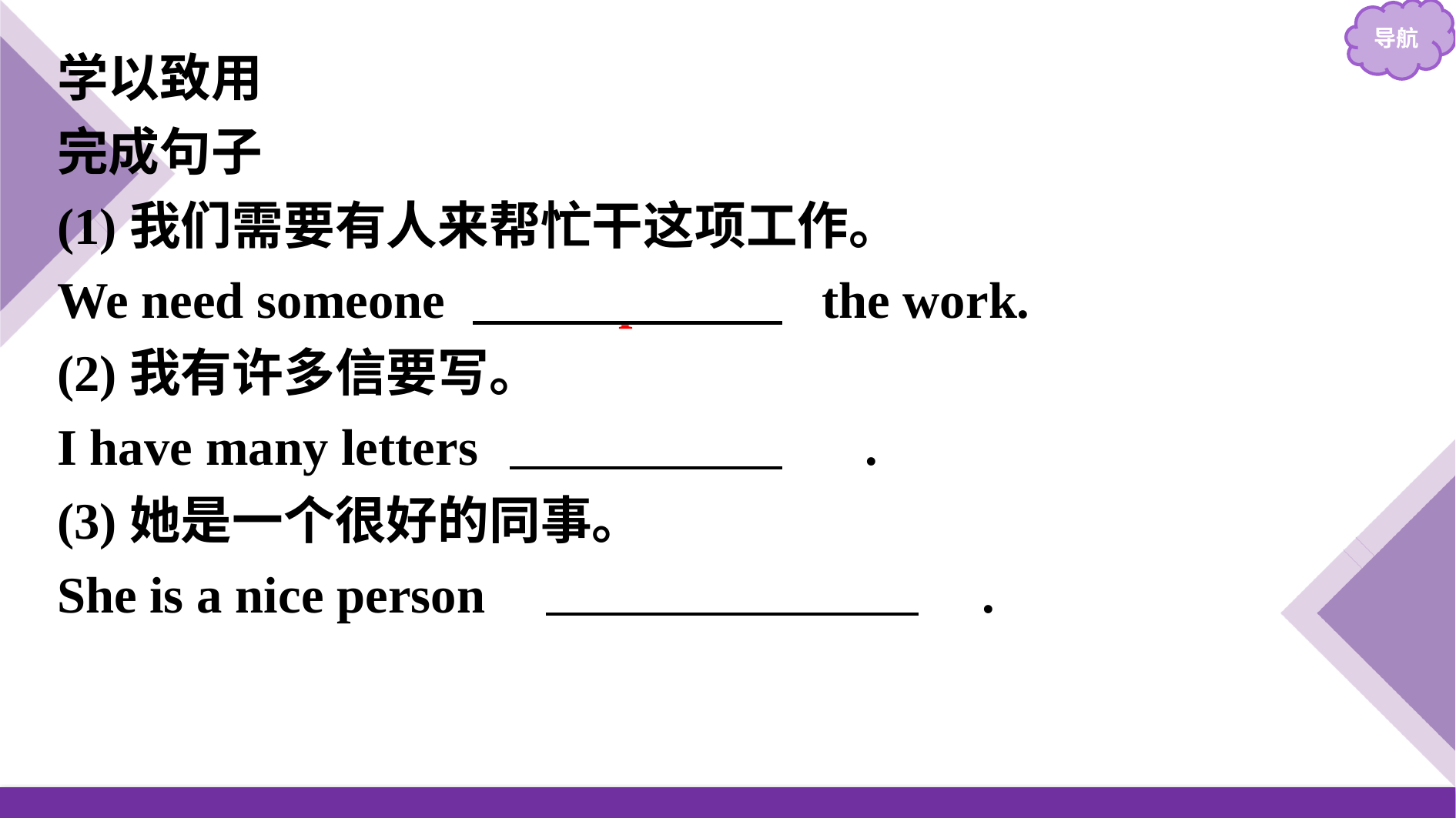

学以致用
完成句子
(1)我们需要有人来帮忙干这项工作。
We need someone    to help with     the work.
(2)我有许多信要写。
I have many letters 　to write　　.
(3)她是一个很好的同事。
She is a nice person 　　to work with　.